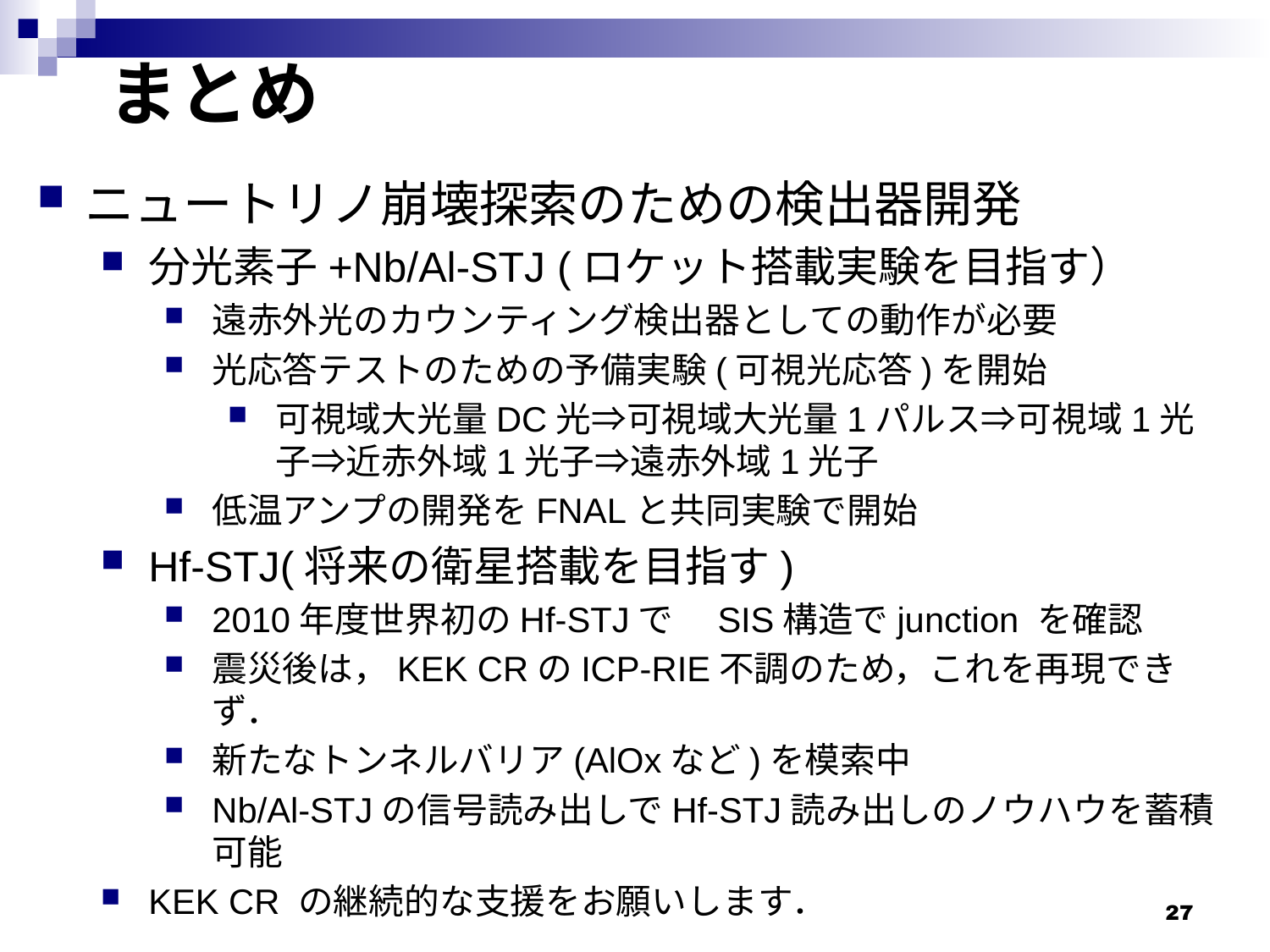

まとめ
ニュートリノ崩壊探索のための検出器開発
分光素子+Nb/Al-STJ (ロケット搭載実験を目指す）
遠赤外光のカウンティング検出器としての動作が必要
光応答テストのための予備実験(可視光応答)を開始
可視域大光量DC光⇒可視域大光量1パルス⇒可視域1光子⇒近赤外域1光子⇒遠赤外域1光子
低温アンプの開発をFNALと共同実験で開始
Hf-STJ(将来の衛星搭載を目指す)
2010年度世界初のHf-STJで　SIS構造でjunction を確認
震災後は，KEK CRのICP-RIE不調のため，これを再現できず．
新たなトンネルバリア(AlOxなど)を模索中
Nb/Al-STJの信号読み出しでHf-STJ読み出しのノウハウを蓄積可能
KEK CR の継続的な支援をお願いします．

27